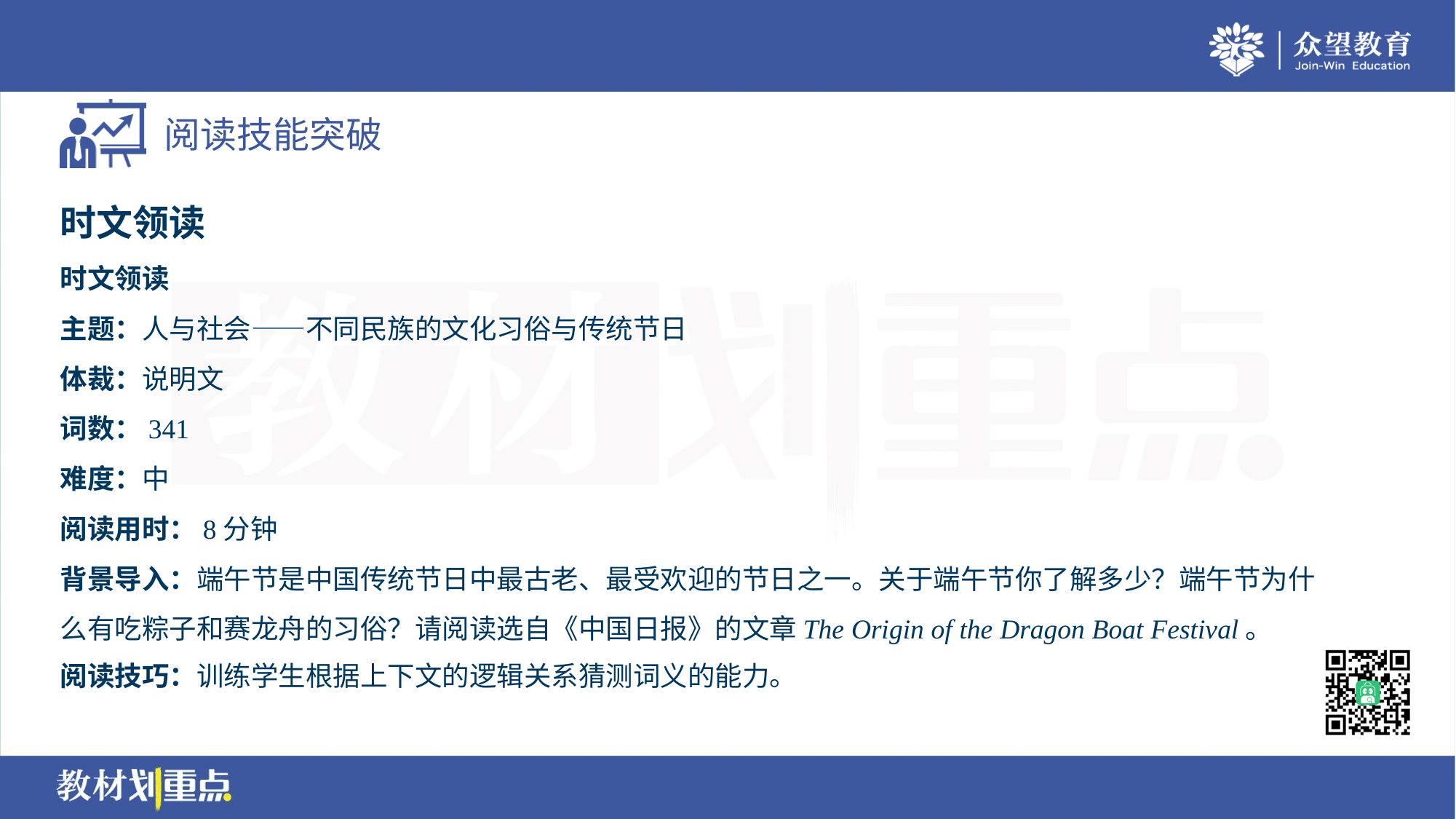

时文领读
时文领读
主题：人与社会——不同民族的文化习俗与传统节日
体裁：说明文
词数：341
难度：中
阅读用时：8分钟
背景导入：端午节是中国传统节日中最古老、最受欢迎的节日之一。关于端午节你了解多少？端午节为什
么有吃粽子和赛龙舟的习俗？请阅读选自《中国日报》的文章The Origin of the Dragon Boat Festival。
阅读技巧：训练学生根据上下文的逻辑关系猜测词义的能力。